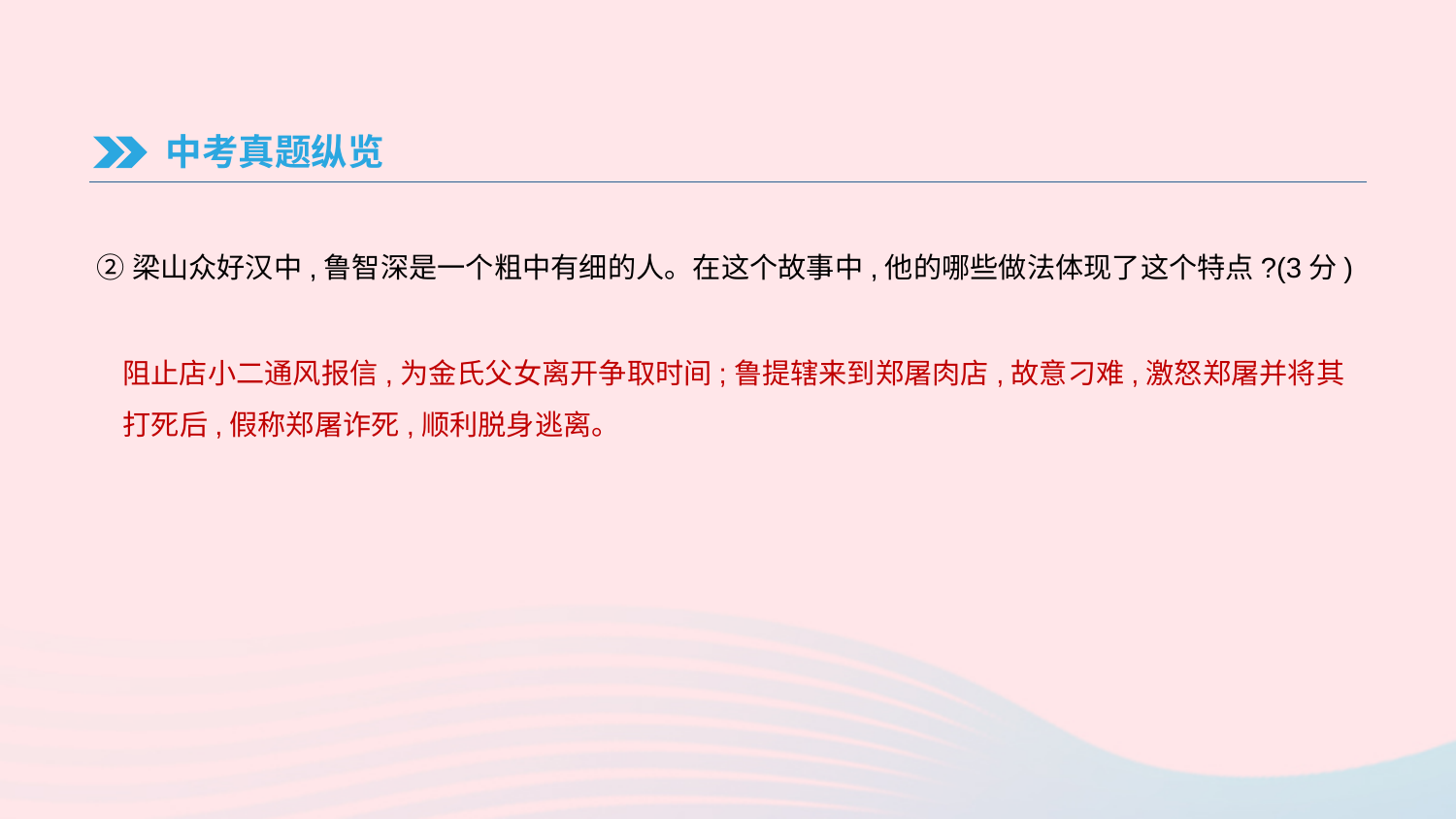

中考真题纵览

②梁山众好汉中,鲁智深是一个粗中有细的人。在这个故事中,他的哪些做法体现了这个特点?(3分)
阻止店小二通风报信,为金氏父女离开争取时间;鲁提辖来到郑屠肉店,故意刁难,激怒郑屠并将其打死后,假称郑屠诈死,顺利脱身逃离。